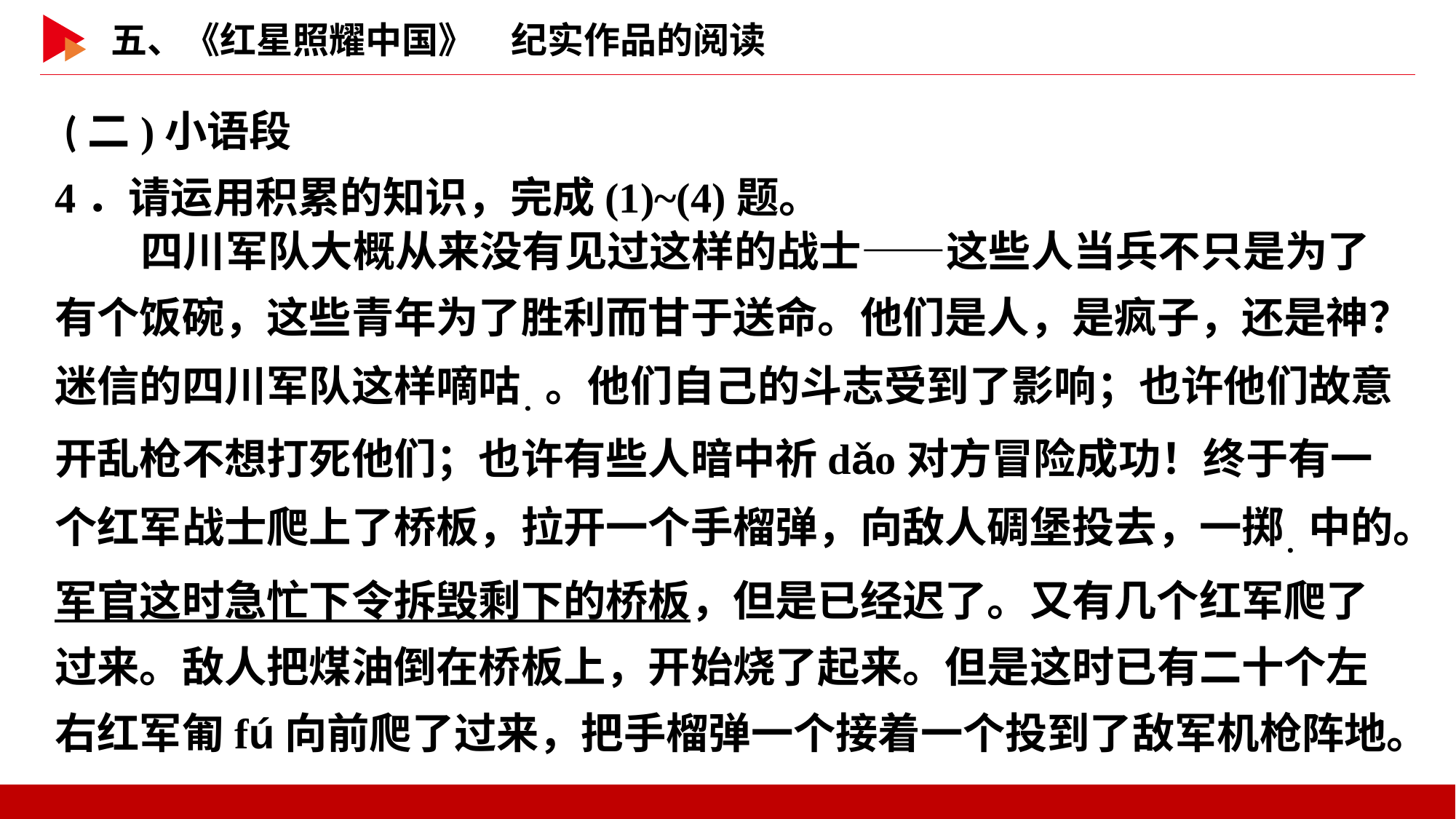

(二)小语段
4．请运用积累的知识，完成(1)~(4)题。
四川军队大概从来没有见过这样的战士——这些人当兵不只是为了有个饭碗，这些青年为了胜利而甘于送命。他们是人，是疯子，还是神？迷信的四川军队这样嘀咕．。他们自己的斗志受到了影响；也许他们故意开乱枪不想打死他们；也许有些人暗中祈dǎo对方冒险成功！终于有一个红军战士爬上了桥板，拉开一个手榴弹，向敌人碉堡投去，一掷．中的。军官这时急忙下令拆毁剩下的桥板，但是已经迟了。又有几个红军爬了过来。敌人把煤油倒在桥板上，开始烧了起来。但是这时已有二十个左右红军匍fú向前爬了过来，把手榴弹一个接着一个投到了敌军机枪阵地。